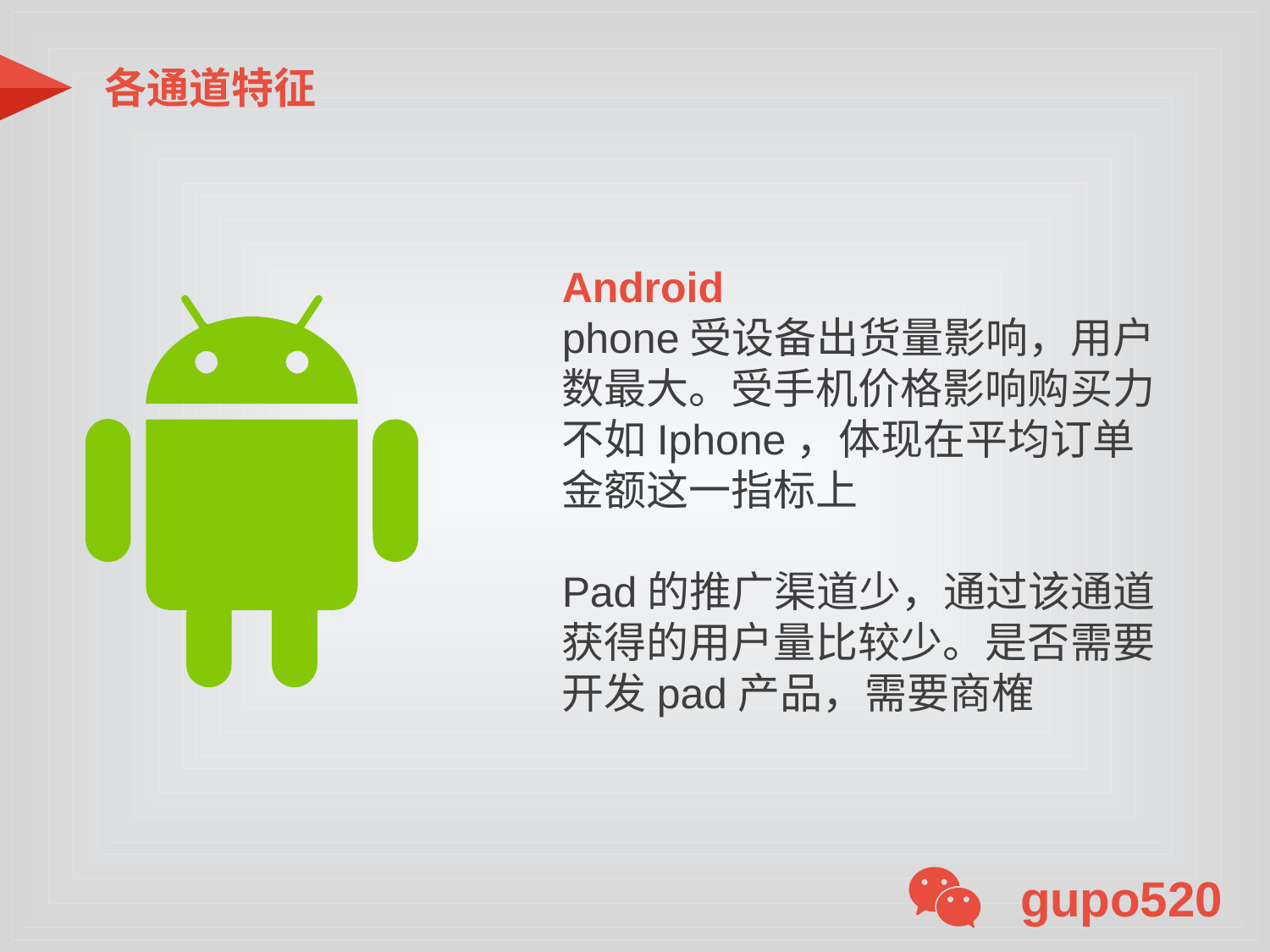

各通道特征
Android
phone受设备出货量影响，用户数最大。受手机价格影响购买力不如Iphone，体现在平均订单金额这一指标上

Pad的推广渠道少，通过该通道获得的用户量比较少。是否需要开发pad产品，需要商榷

gupo520